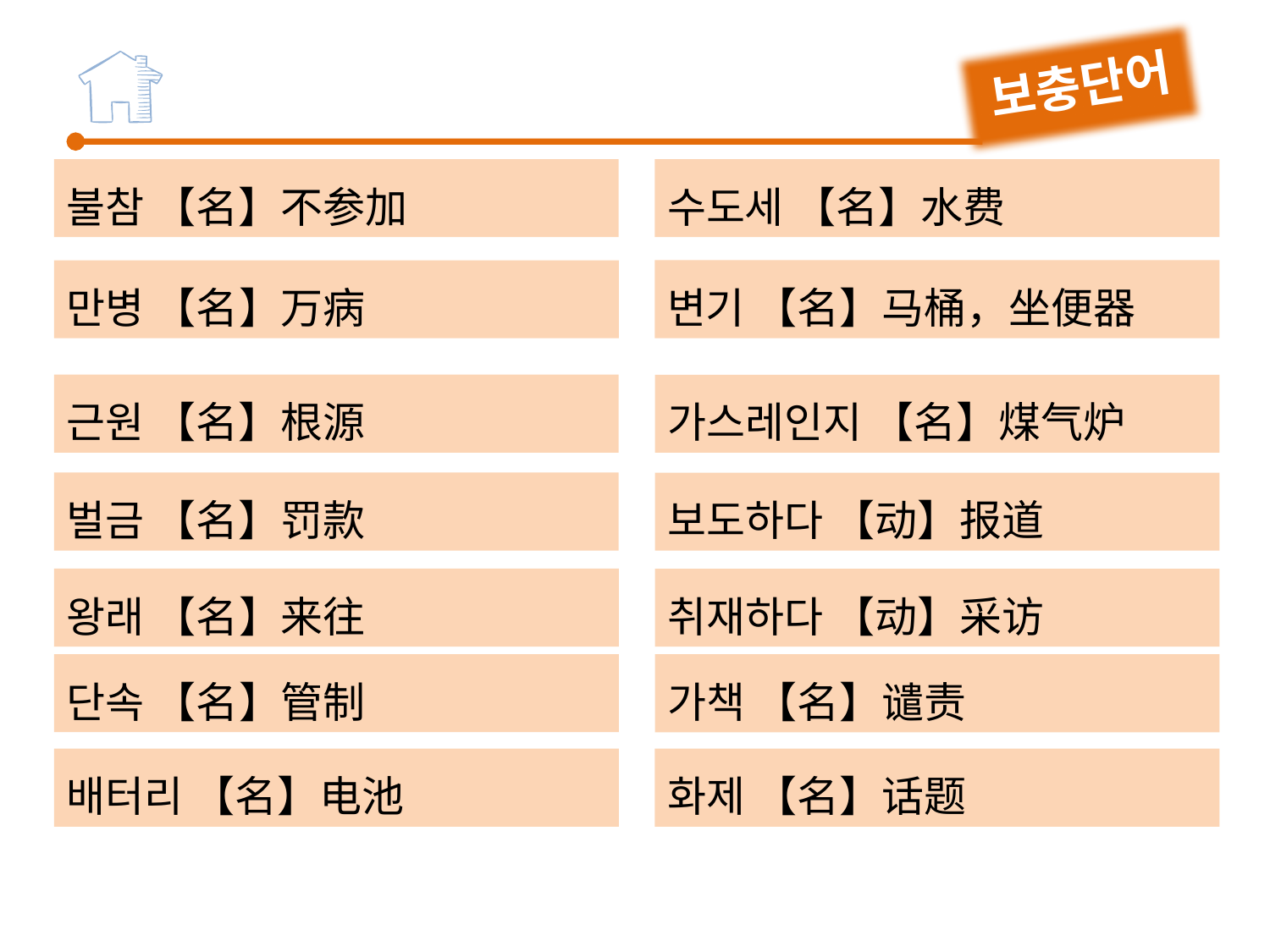

보충단어

불참 【名】不参加
수도세 【名】水费
변기 【名】马桶，坐便器
만병 【名】万病
근원 【名】根源
가스레인지 【名】煤气炉
벌금 【名】罚款
보도하다 【动】报道
왕래 【名】来往
취재하다 【动】采访
단속 【名】管制
가책 【名】谴责
배터리 【名】电池
화제 【名】话题